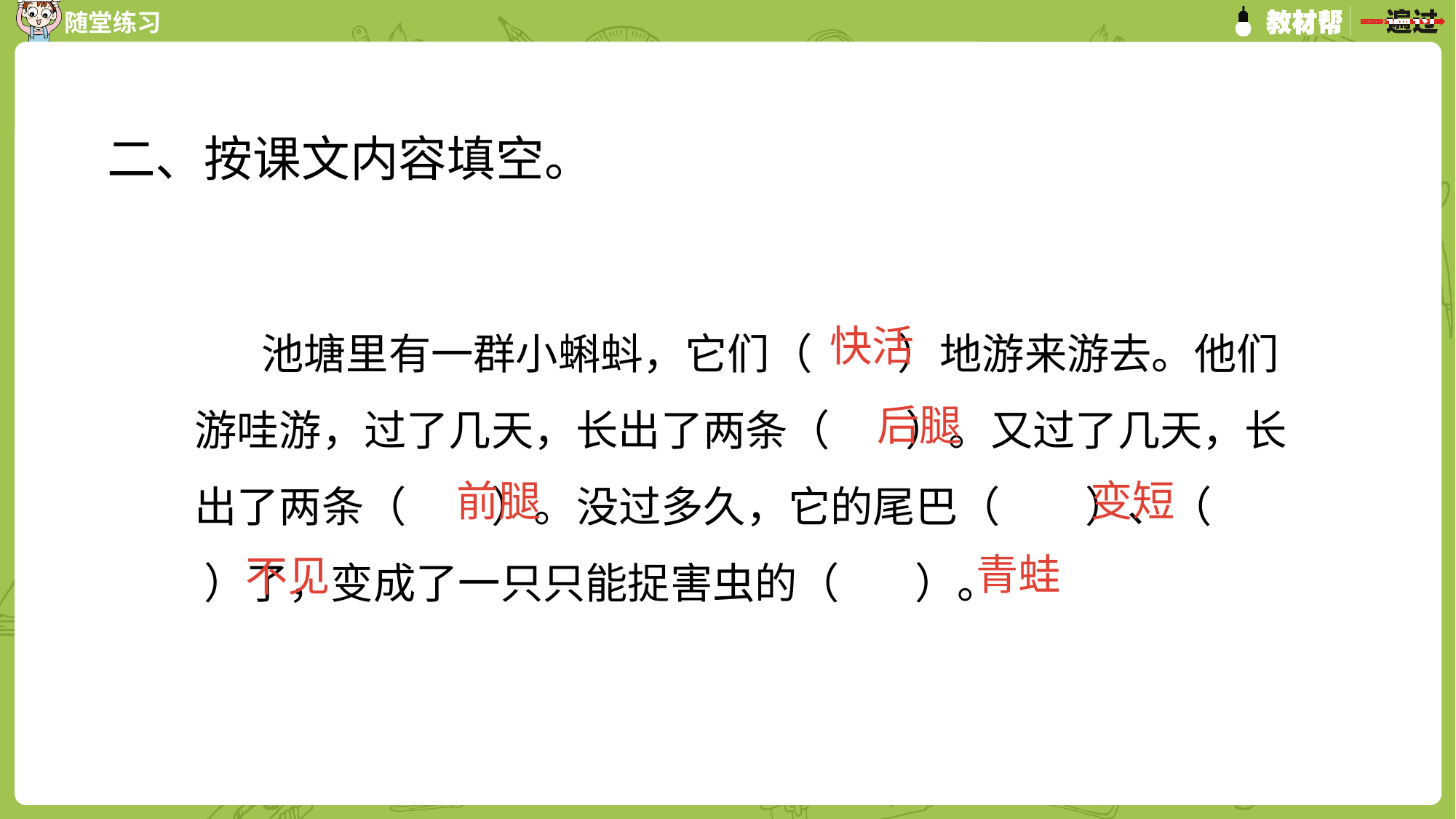

二、按课文内容填空。
      池塘里有一群小蝌蚪，它们（         ）地游来游去。他们游哇游，过了几天，长出了两条（        ）。又过了几天，长出了两条（         ）。没过多久，它的尾巴（         ）、（        ）了，变成了一只只能捉害虫的（        ）。
快活
后腿
前腿
变短
青蛙
不见